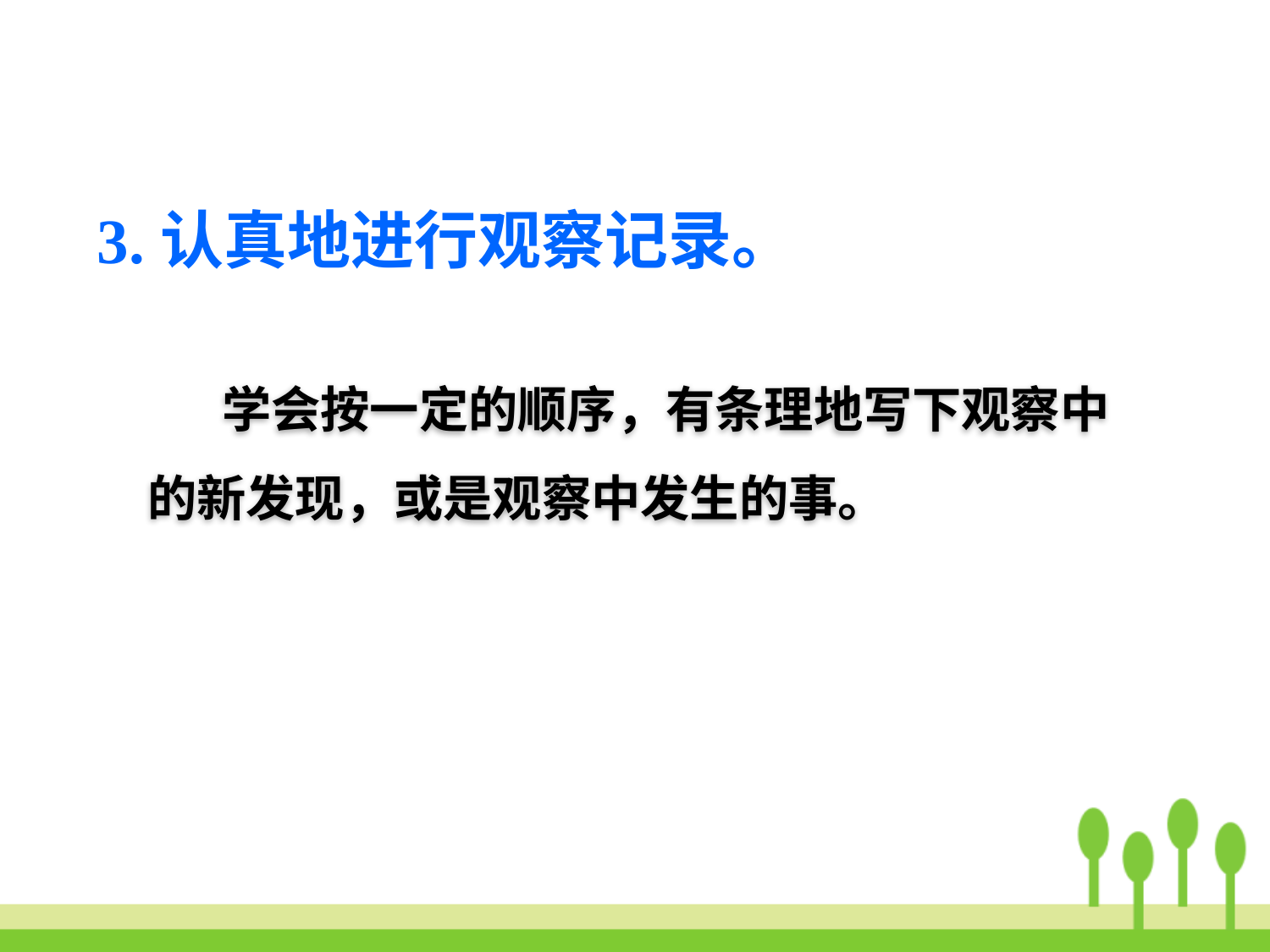

3.认真地进行观察记录。
学会按一定的顺序，有条理地写下观察中的新发现，或是观察中发生的事。